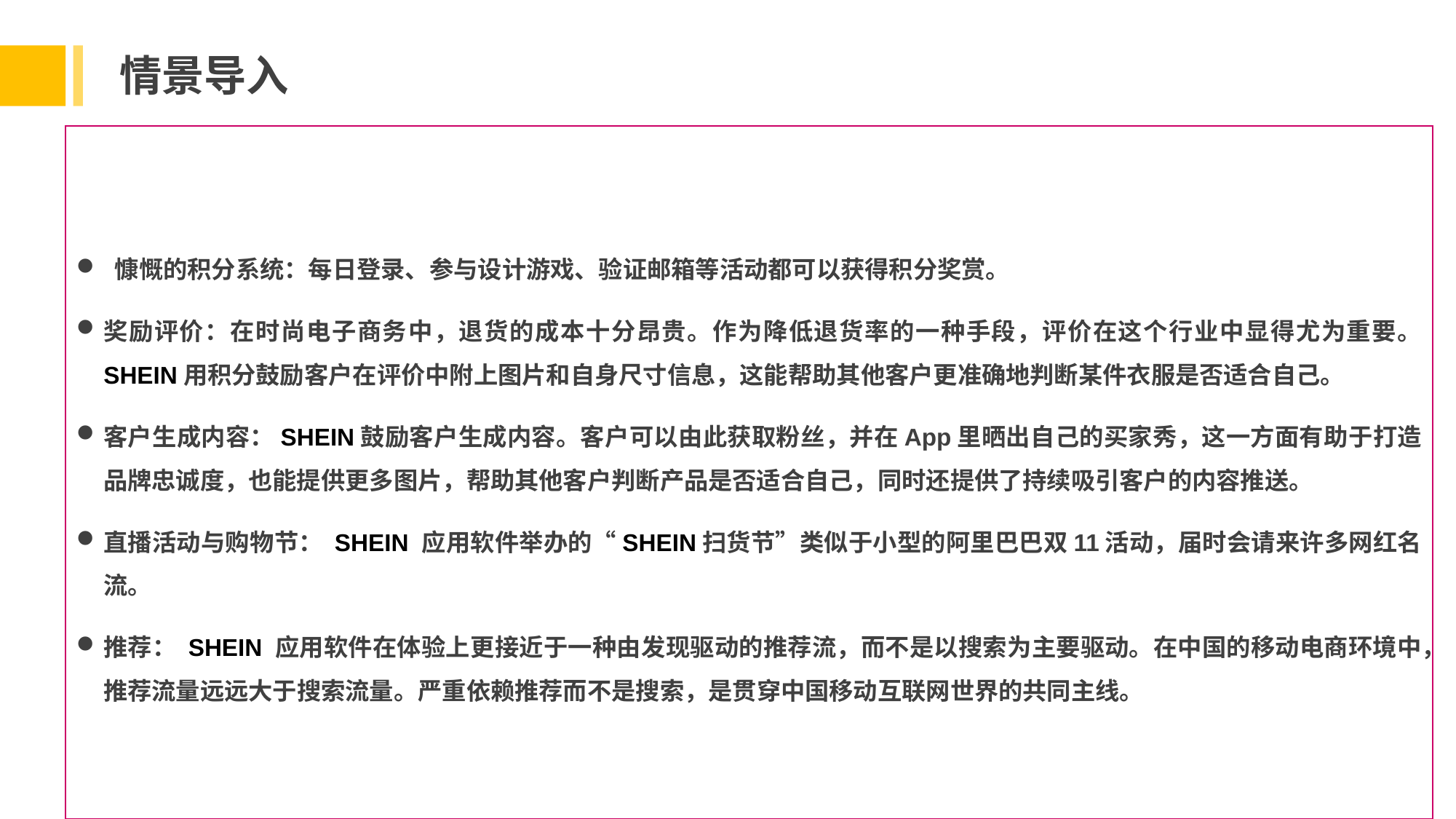

情景导入

 慷慨的积分系统：每日登录、参与设计游戏、验证邮箱等活动都可以获得积分奖赏。
奖励评价：在时尚电子商务中，退货的成本十分昂贵。作为降低退货率的一种手段，评价在这个行业中显得尤为重要。 SHEIN用积分鼓励客户在评价中附上图片和自身尺寸信息，这能帮助其他客户更准确地判断某件衣服是否适合自己。
客户生成内容：SHEIN鼓励客户生成内容。客户可以由此获取粉丝，并在App里晒出自己的买家秀，这一方面有助于打造品牌忠诚度，也能提供更多图片，帮助其他客户判断产品是否适合自己，同时还提供了持续吸引客户的内容推送。
直播活动与购物节： SHEIN 应用软件举办的“SHEIN扫货节”类似于小型的阿里巴巴双11活动，届时会请来许多网红名流。
推荐： SHEIN 应用软件在体验上更接近于一种由发现驱动的推荐流，而不是以搜索为主要驱动。在中国的移动电商环境中，推荐流量远远大于搜索流量。严重依赖推荐而不是搜索，是贯穿中国移动互联网世界的共同主线。